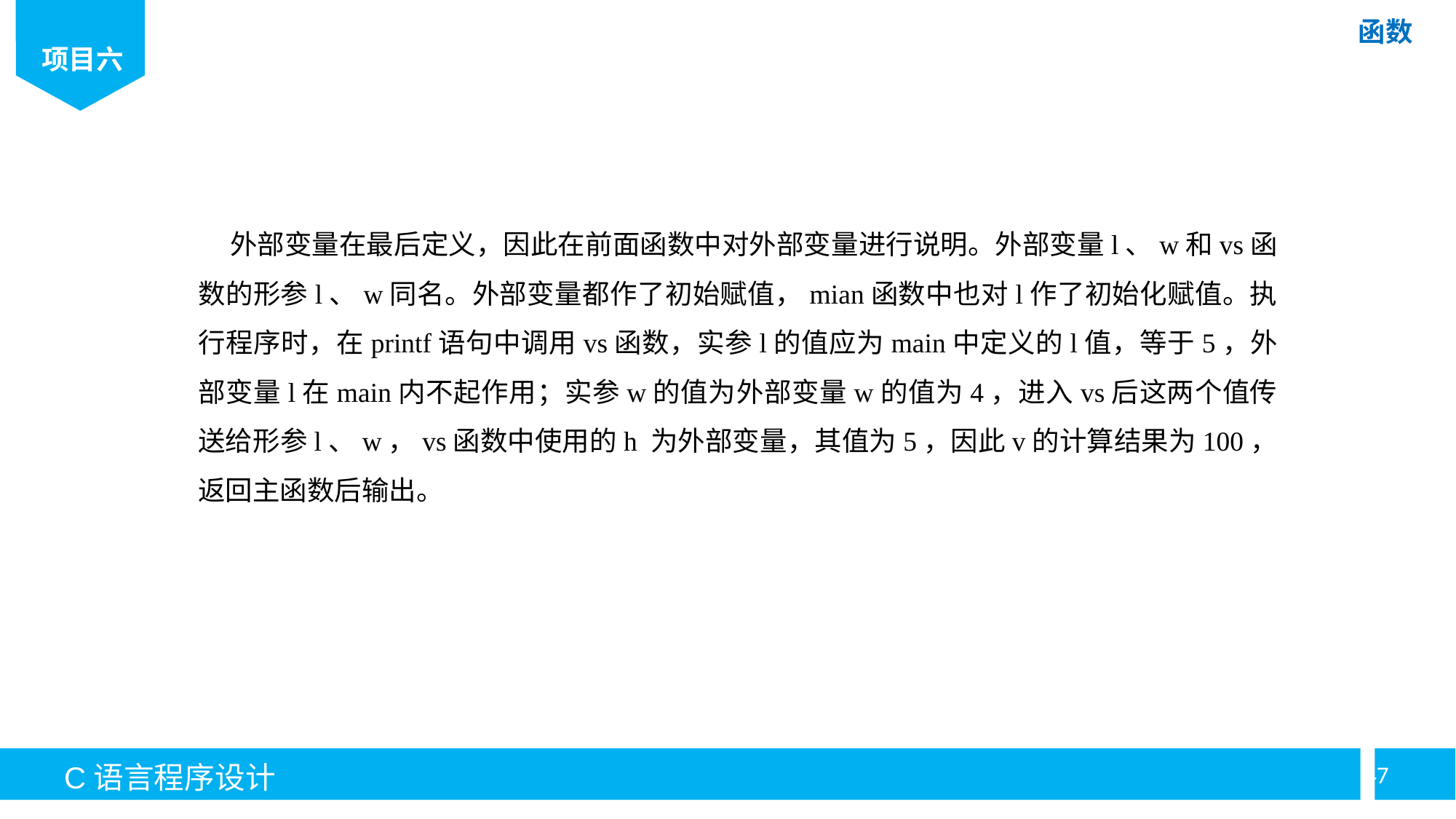

外部变量在最后定义，因此在前面函数中对外部变量进行说明。外部变量l、w和vs函数的形参l、w同名。外部变量都作了初始赋值，mian函数中也对l作了初始化赋值。执行程序时，在printf语句中调用vs函数，实参l的值应为main中定义的l值，等于5，外部变量l在main内不起作用；实参w的值为外部变量w的值为4，进入vs后这两个值传送给形参l、w，vs函数中使用的h 为外部变量，其值为5，因此v的计算结果为100，返回主函数后输出。